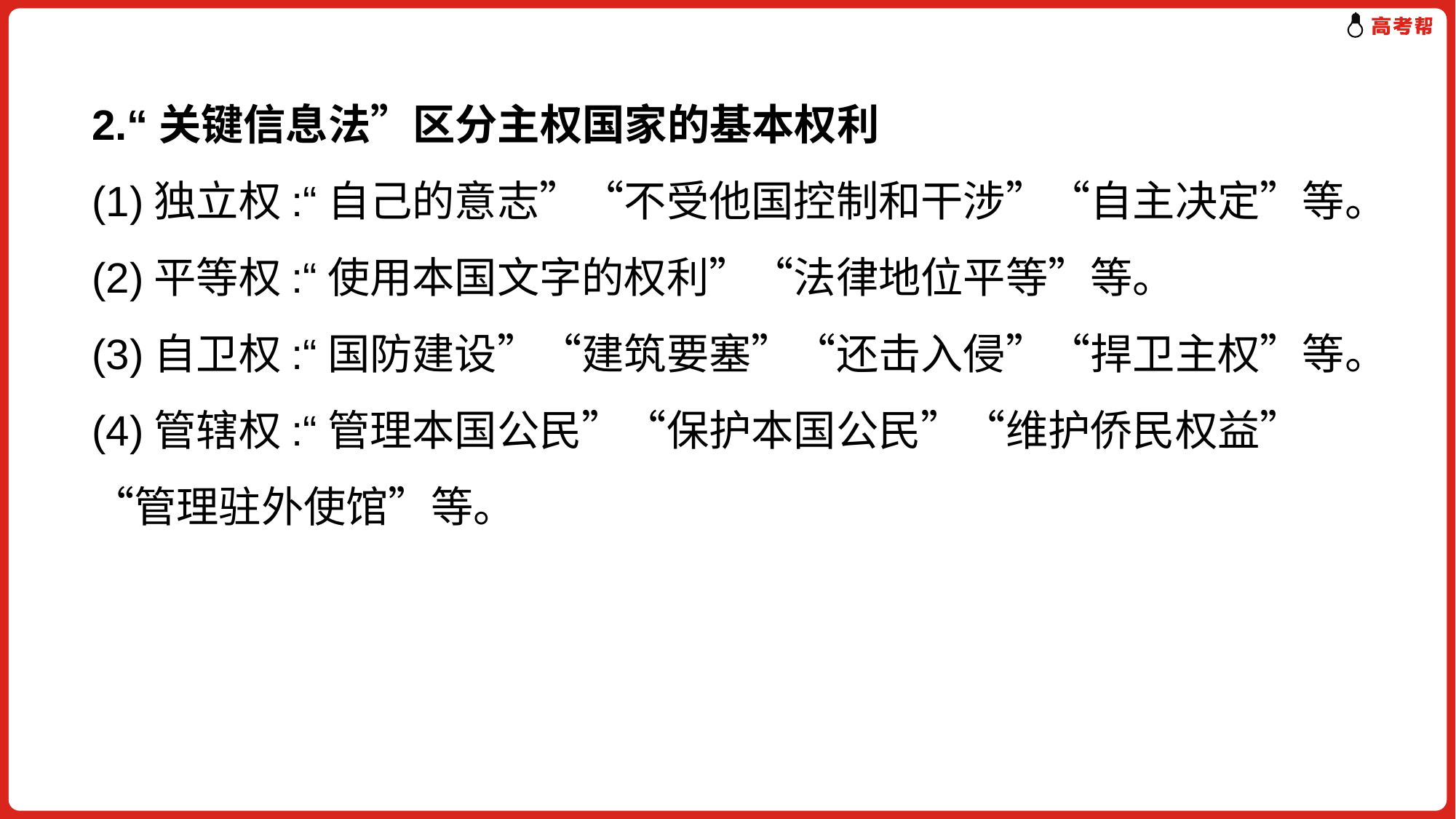

2.“关键信息法”区分主权国家的基本权利
(1)独立权:“自己的意志”“不受他国控制和干涉”“自主决定”等。
(2)平等权:“使用本国文字的权利”“法律地位平等”等。
(3)自卫权:“国防建设”“建筑要塞”“还击入侵”“捍卫主权”等。
(4)管辖权:“管理本国公民”“保护本国公民”“维护侨民权益”“管理驻外使馆”等。